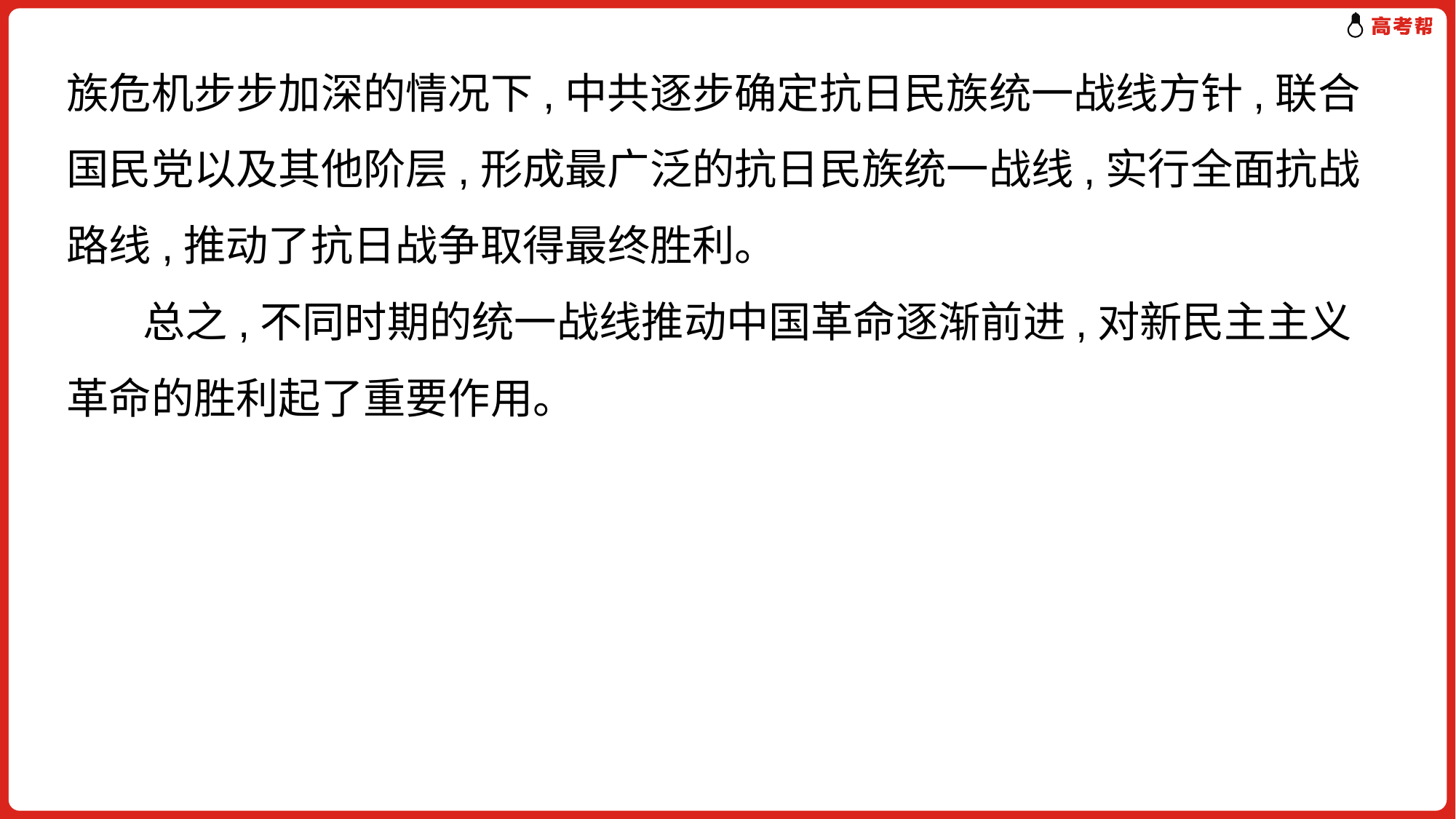

族危机步步加深的情况下,中共逐步确定抗日民族统一战线方针,联合国民党以及其他阶层,形成最广泛的抗日民族统一战线,实行全面抗战路线,推动了抗日战争取得最终胜利。
       总之,不同时期的统一战线推动中国革命逐渐前进,对新民主主义革命的胜利起了重要作用。